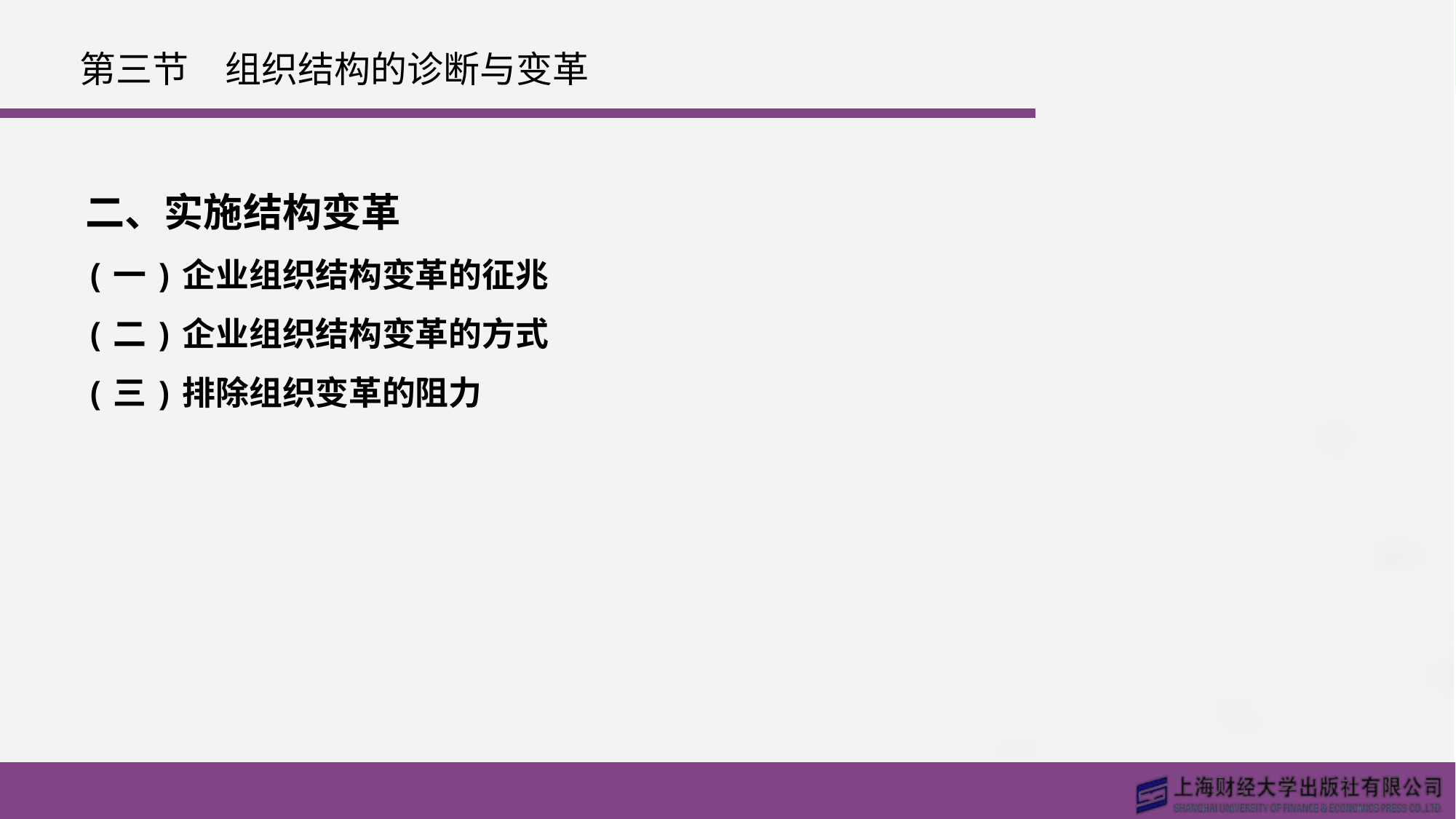

# 第三节　组织结构的诊断与变革
二、实施结构变革
(一)企业组织结构变革的征兆
(二)企业组织结构变革的方式
(三)排除组织变革的阻力